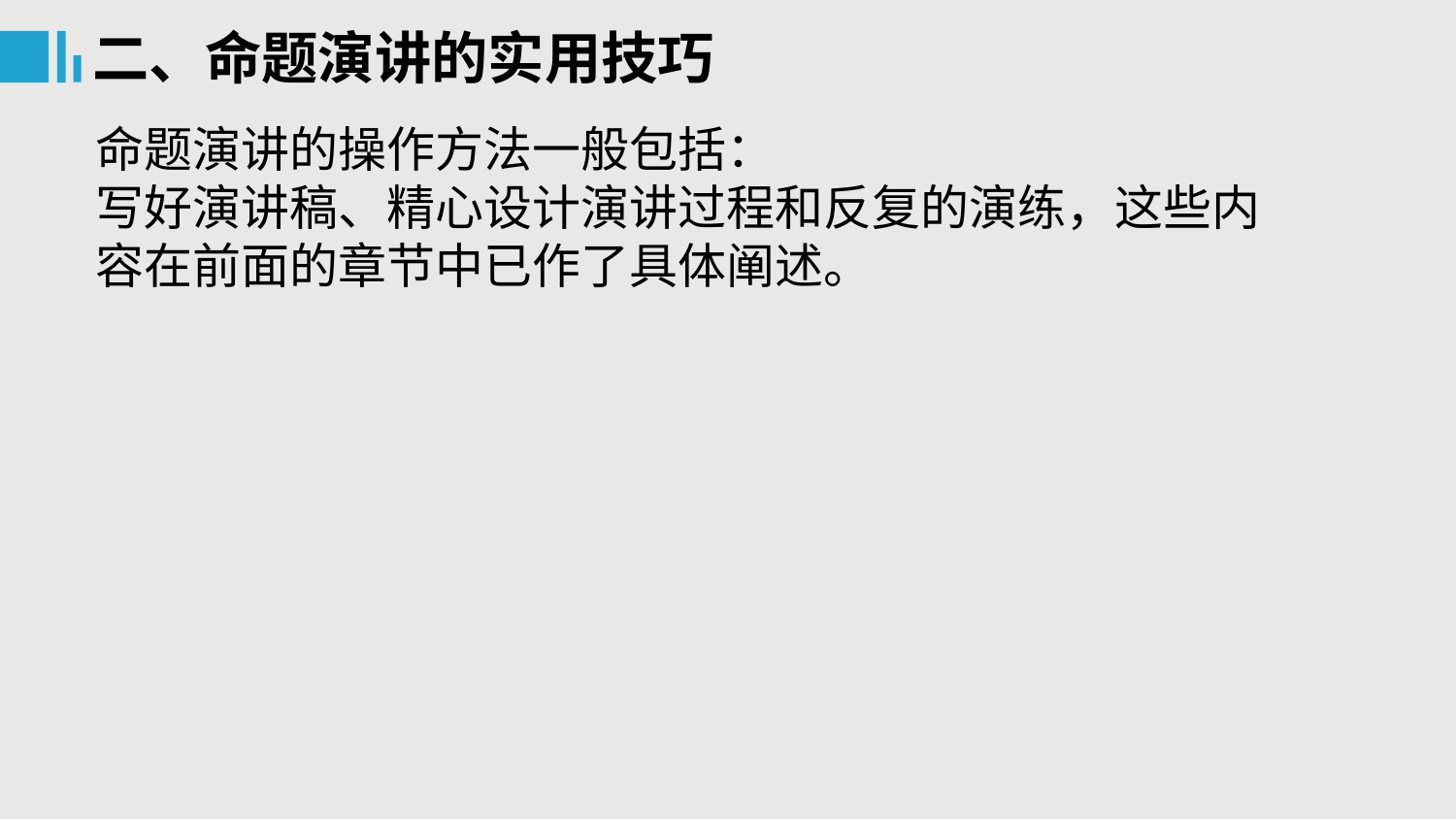

二、命题演讲的实用技巧

命题演讲的操作方法一般包括：
写好演讲稿、精心设计演讲过程和反复的演练，这些内容在前面的章节中已作了具体阐述。